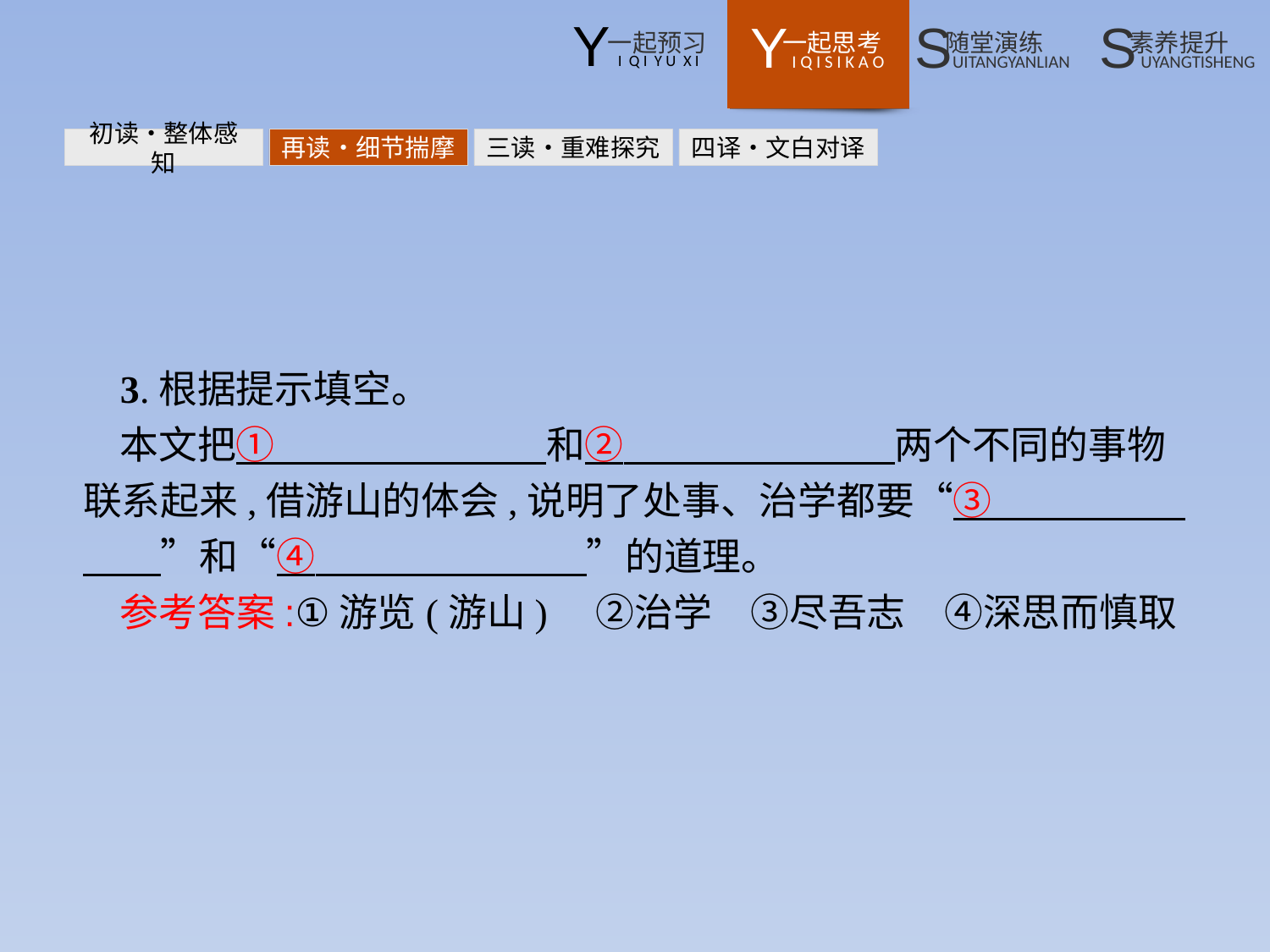

初读•整体感知
再读•细节揣摩
三读•重难探究
四译•文白对译
3.根据提示填空。
本文把①　　　　　　　和②　　　　　　　两个不同的事物联系起来,借游山的体会,说明了处事、治学都要“③　　　　　　　”和“④　　　　　　　”的道理。
参考答案:①游览(游山)　②治学　③尽吾志　④深思而慎取